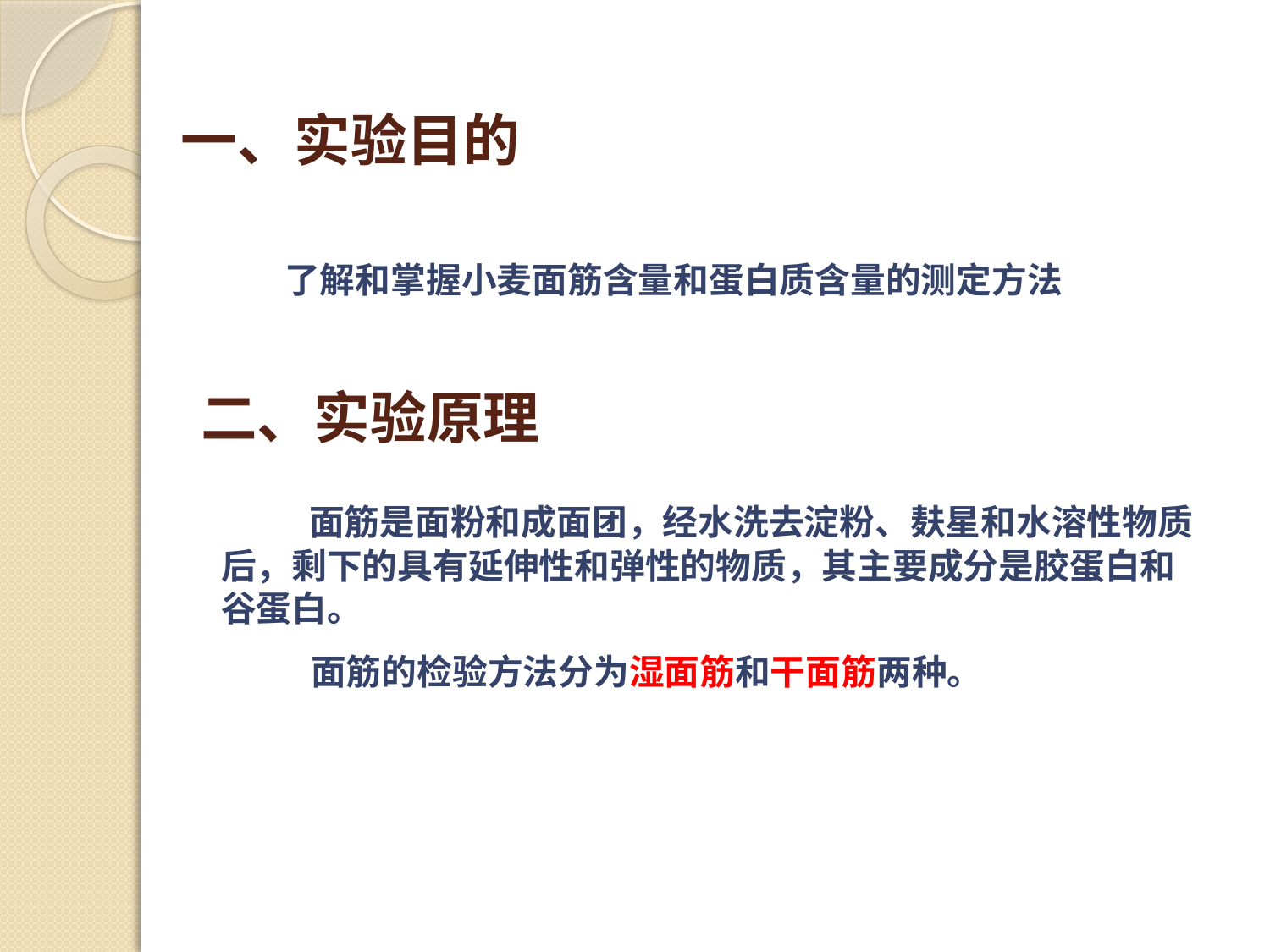

# 一、实验目的
  了解和掌握小麦面筋含量和蛋白质含量的测定方法

二、实验原理
   面筋是面粉和成面团，经水洗去淀粉、麸星和水溶性物质后，剩下的具有延伸性和弹性的物质，其主要成分是胶蛋白和谷蛋白。
    面筋的检验方法分为湿面筋和干面筋两种。